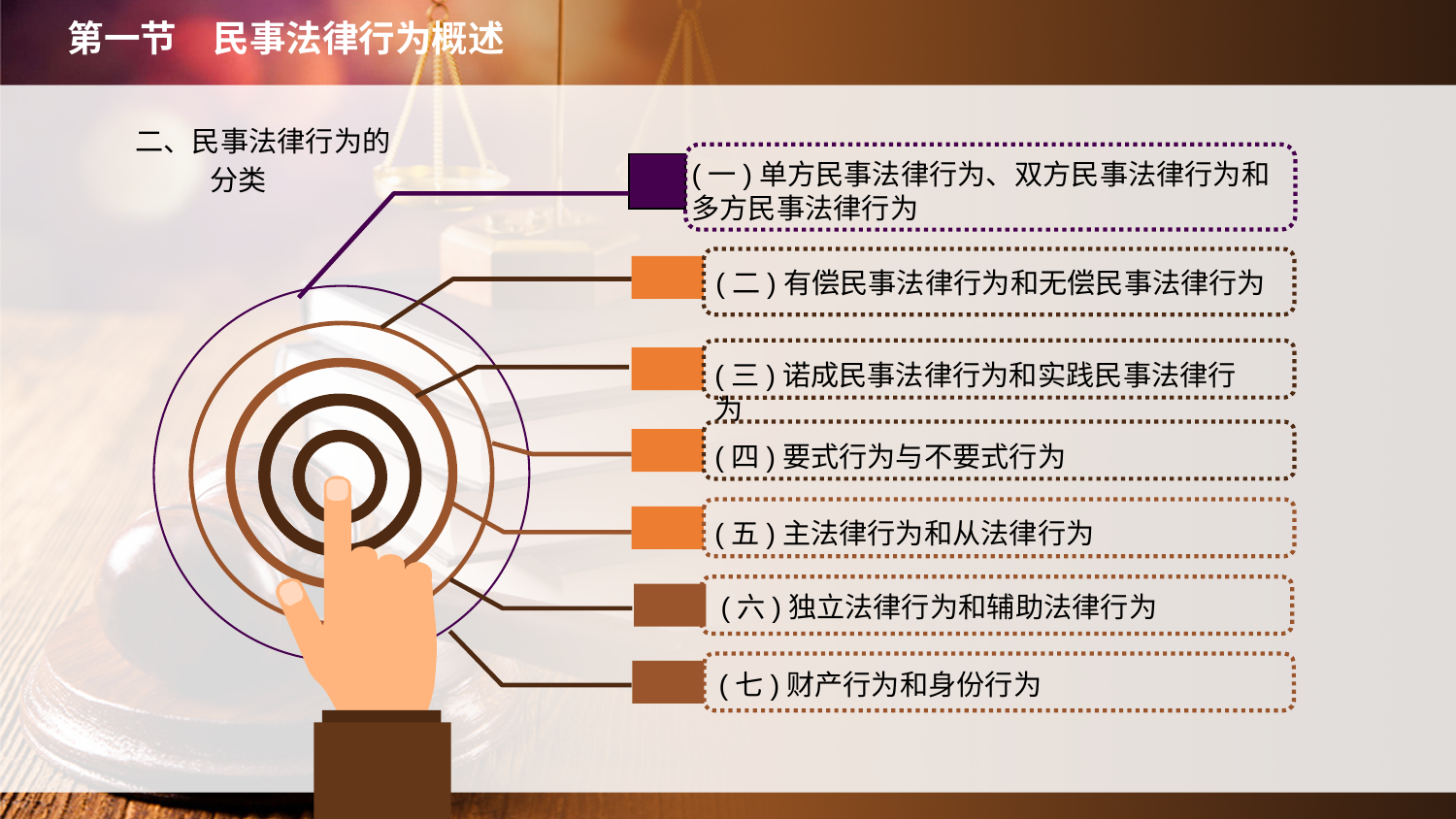

第一节　民事法律行为概述
二、民事法律行为的分类

(一)单方民事法律行为、双方民事法律行为和
多方民事法律行为

(二)有偿民事法律行为和无偿民事法律行为

(三)诺成民事法律行为和实践民事法律行为

(四)要式行为与不要式行为

(五)主法律行为和从法律行为

(六)独立法律行为和辅助法律行为

(七)财产行为和身份行为